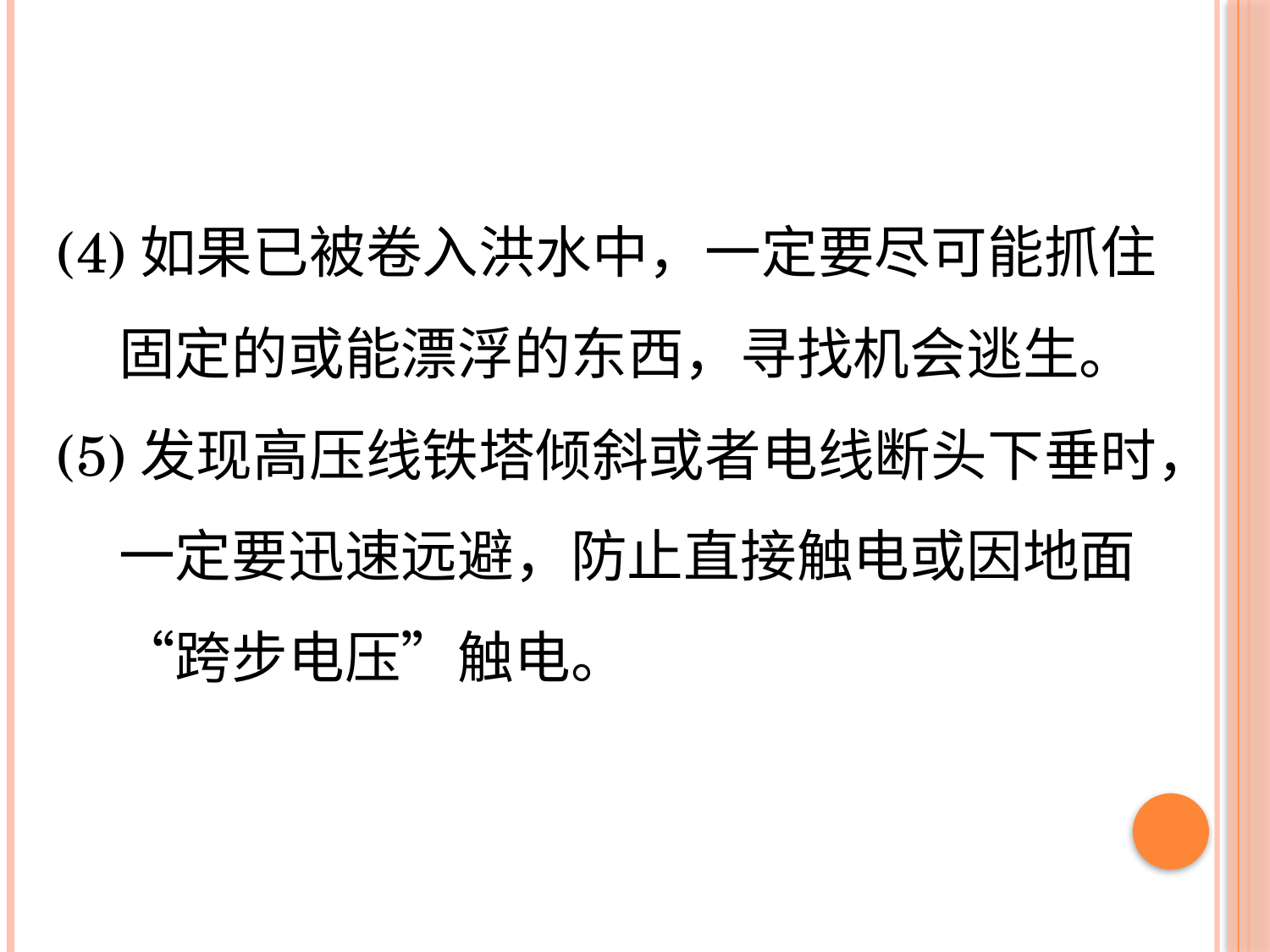

(4)如果已被卷入洪水中，一定要尽可能抓住固定的或能漂浮的东西，寻找机会逃生。
(5)发现高压线铁塔倾斜或者电线断头下垂时，一定要迅速远避，防止直接触电或因地面“跨步电压”触电。